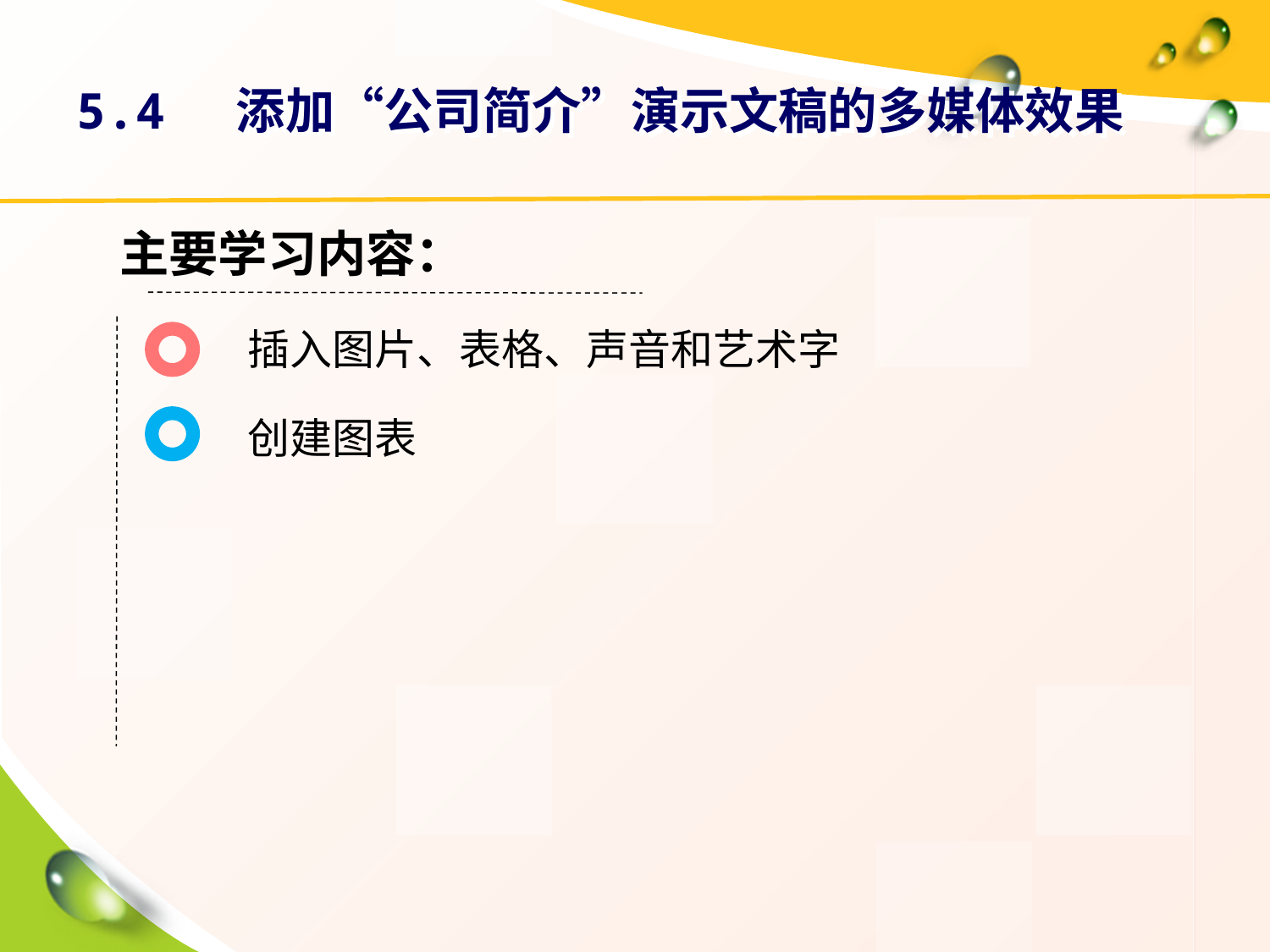

# 5.4  添加“公司简介”演示文稿的多媒体效果

主要学习内容：

插入图片、表格、声音和艺术字

创建图表